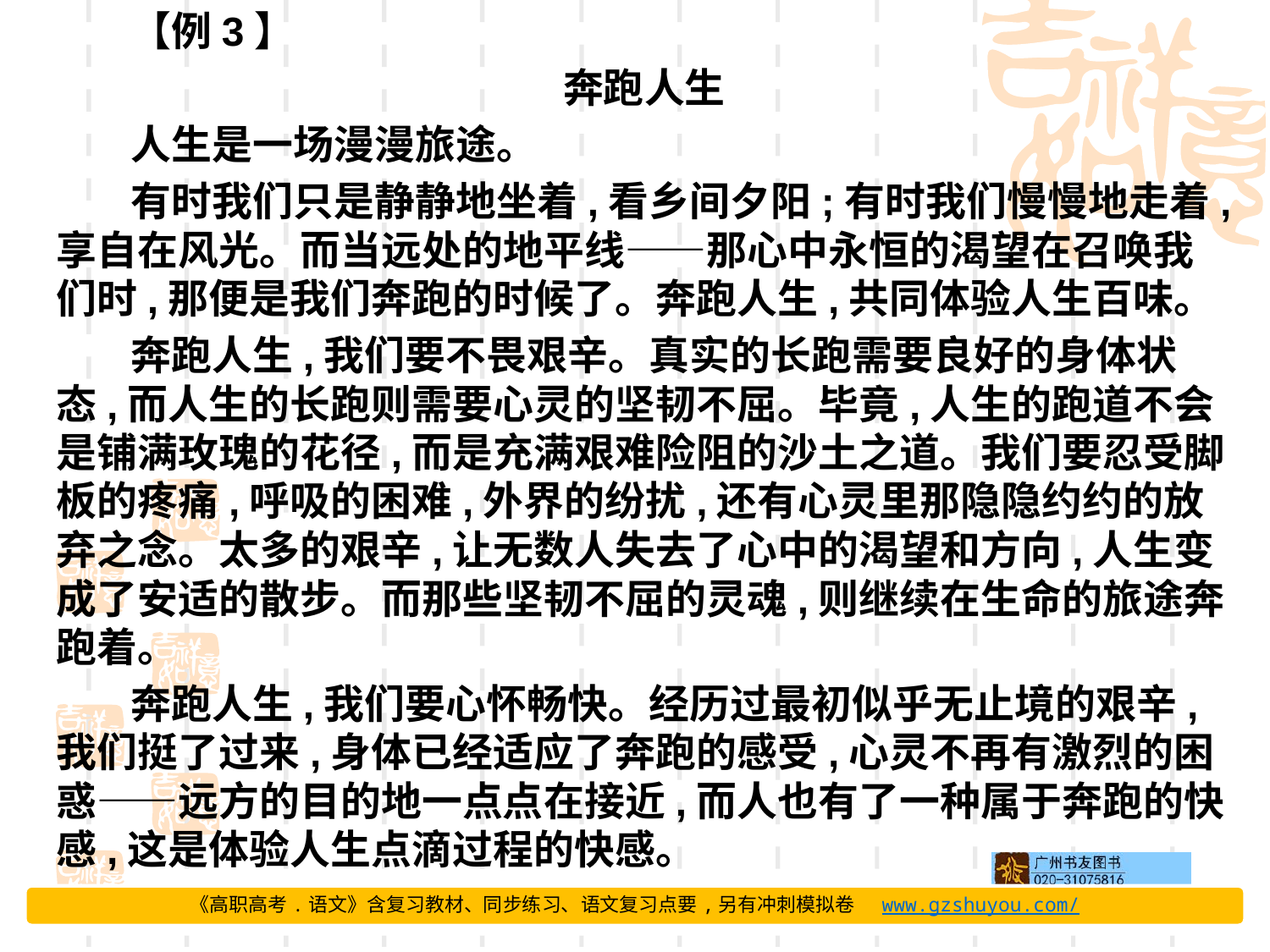

【例3】
奔跑人生
人生是一场漫漫旅途。
有时我们只是静静地坐着,看乡间夕阳;有时我们慢慢地走着,享自在风光。而当远处的地平线——那心中永恒的渴望在召唤我们时,那便是我们奔跑的时候了。奔跑人生,共同体验人生百味。
奔跑人生,我们要不畏艰辛。真实的长跑需要良好的身体状态,而人生的长跑则需要心灵的坚韧不屈。毕竟,人生的跑道不会是铺满玫瑰的花径,而是充满艰难险阻的沙土之道。我们要忍受脚板的疼痛,呼吸的困难,外界的纷扰,还有心灵里那隐隐约约的放弃之念。太多的艰辛,让无数人失去了心中的渴望和方向,人生变成了安适的散步。而那些坚韧不屈的灵魂,则继续在生命的旅途奔跑着。
奔跑人生,我们要心怀畅快。经历过最初似乎无止境的艰辛,我们挺了过来,身体已经适应了奔跑的感受,心灵不再有激烈的困惑——远方的目的地一点点在接近,而人也有了一种属于奔跑的快感,这是体验人生点滴过程的快感。